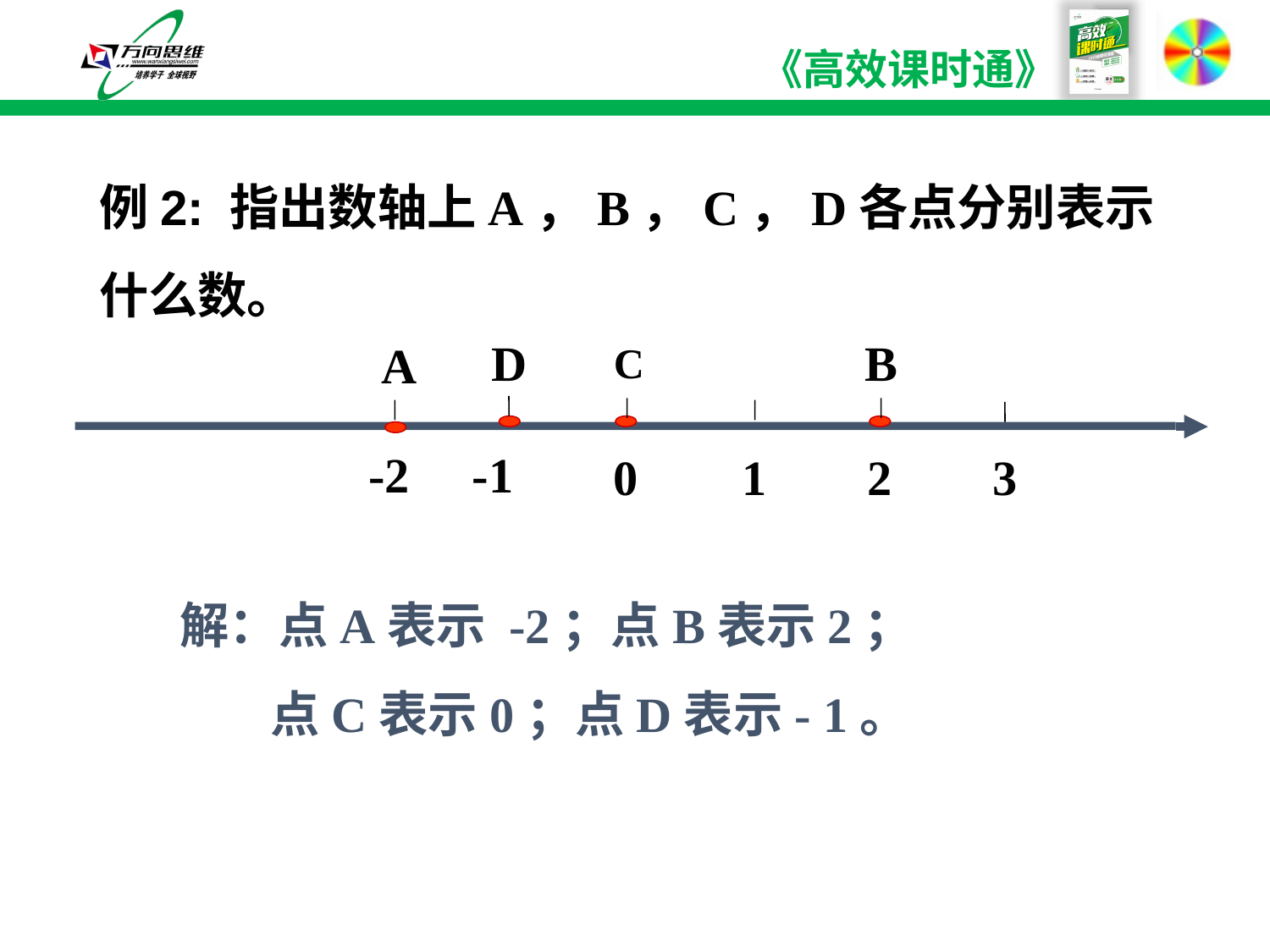

例2: 指出数轴上A，B，C，D各点分别表示什么数。
D
B
A
C

-2
 -1

0
1
2
3
解：点A表示 -2；点B表示2；
       点C表示0；点D表示- 1。